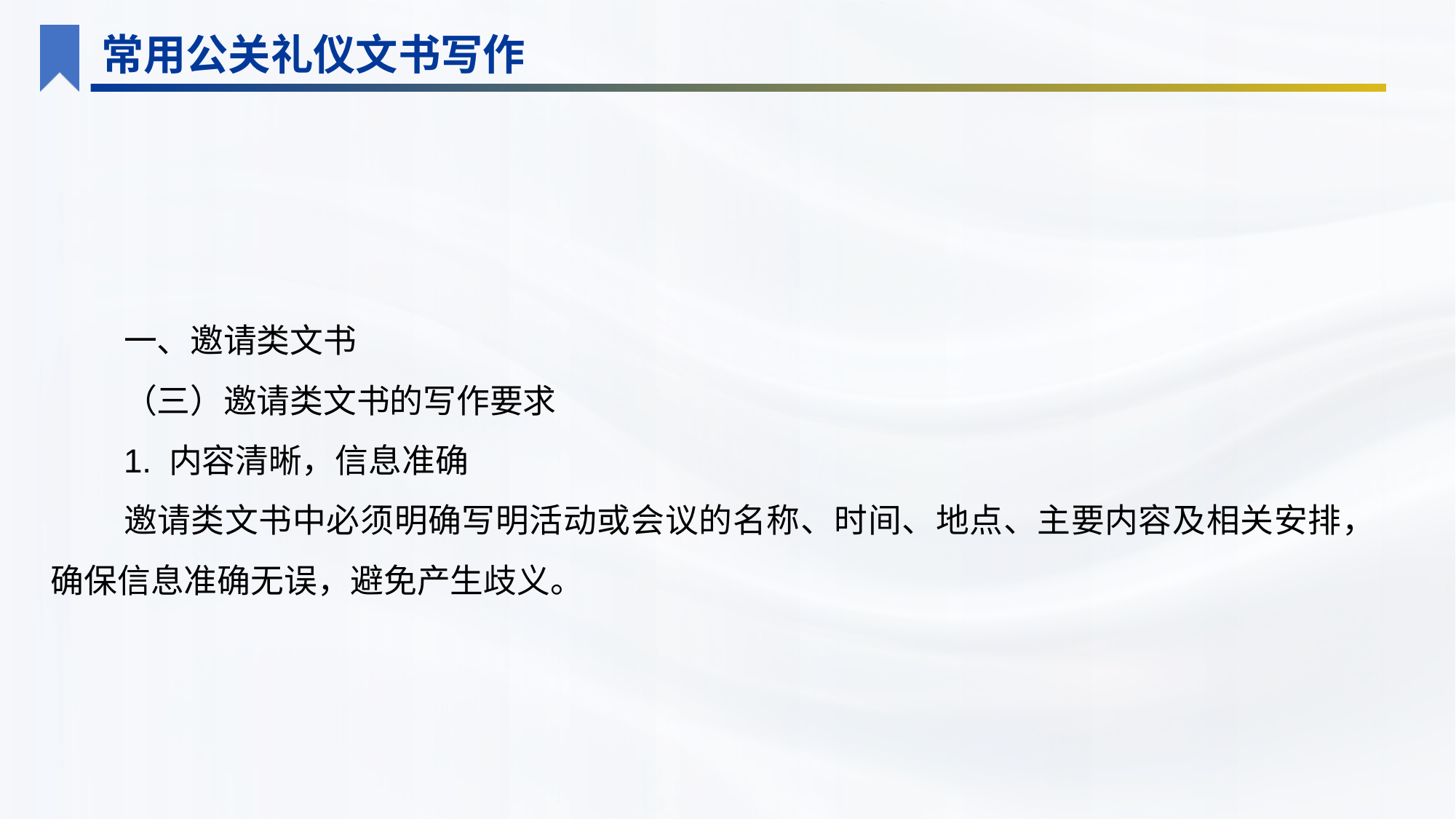

常用公关礼仪文书写作
一、邀请类文书
（三）邀请类文书的写作要求
1. 内容清晰，信息准确
邀请类文书中必须明确写明活动或会议的名称、时间、地点、主要内容及相关安排，确保信息准确无误，避免产生歧义。